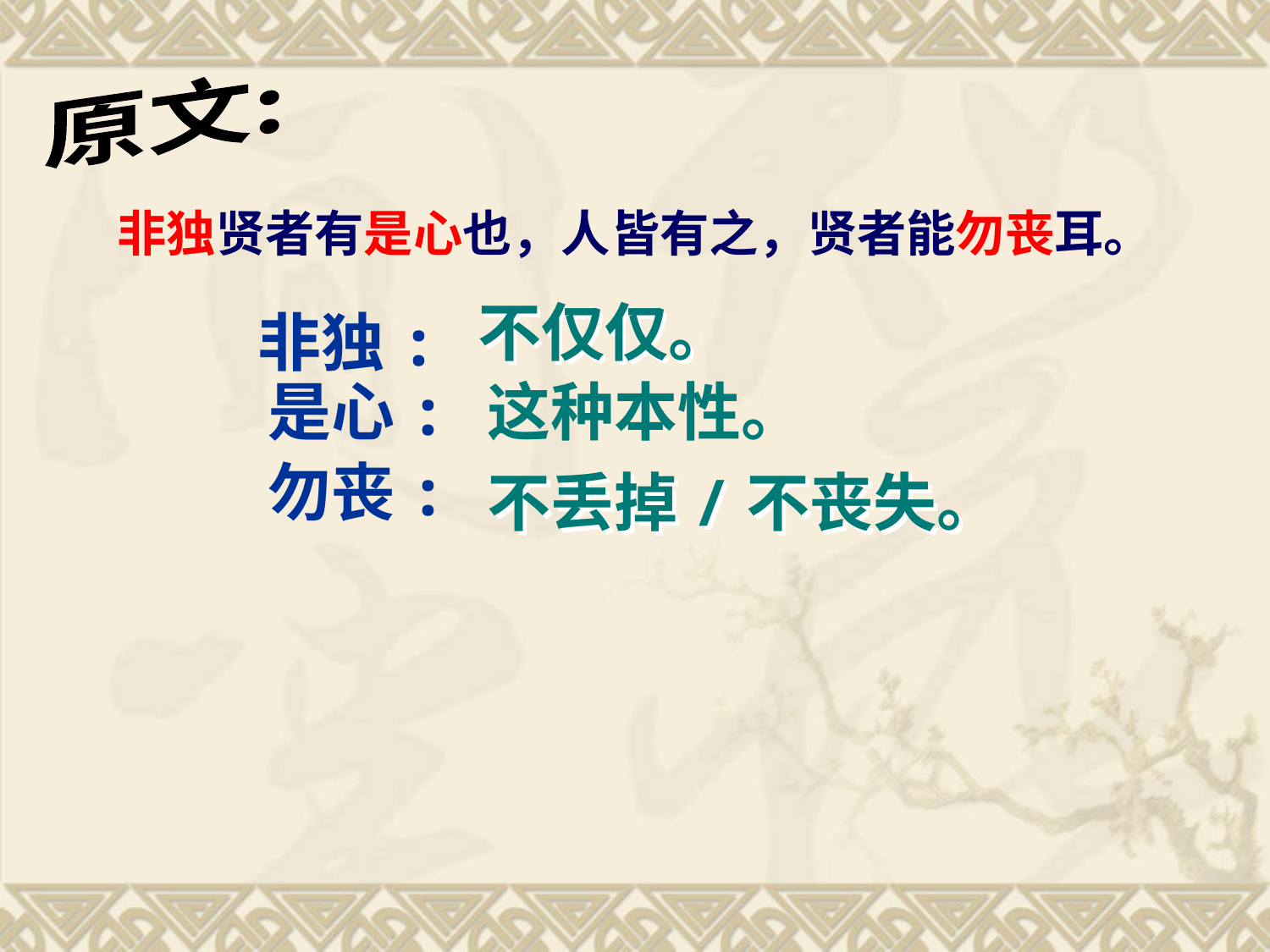

原文:
非独贤者有是心也，人皆有之，贤者能勿丧耳。
不仅仅。
非独:
是心:
这种本性。
勿丧:
不丢掉/不丧失。